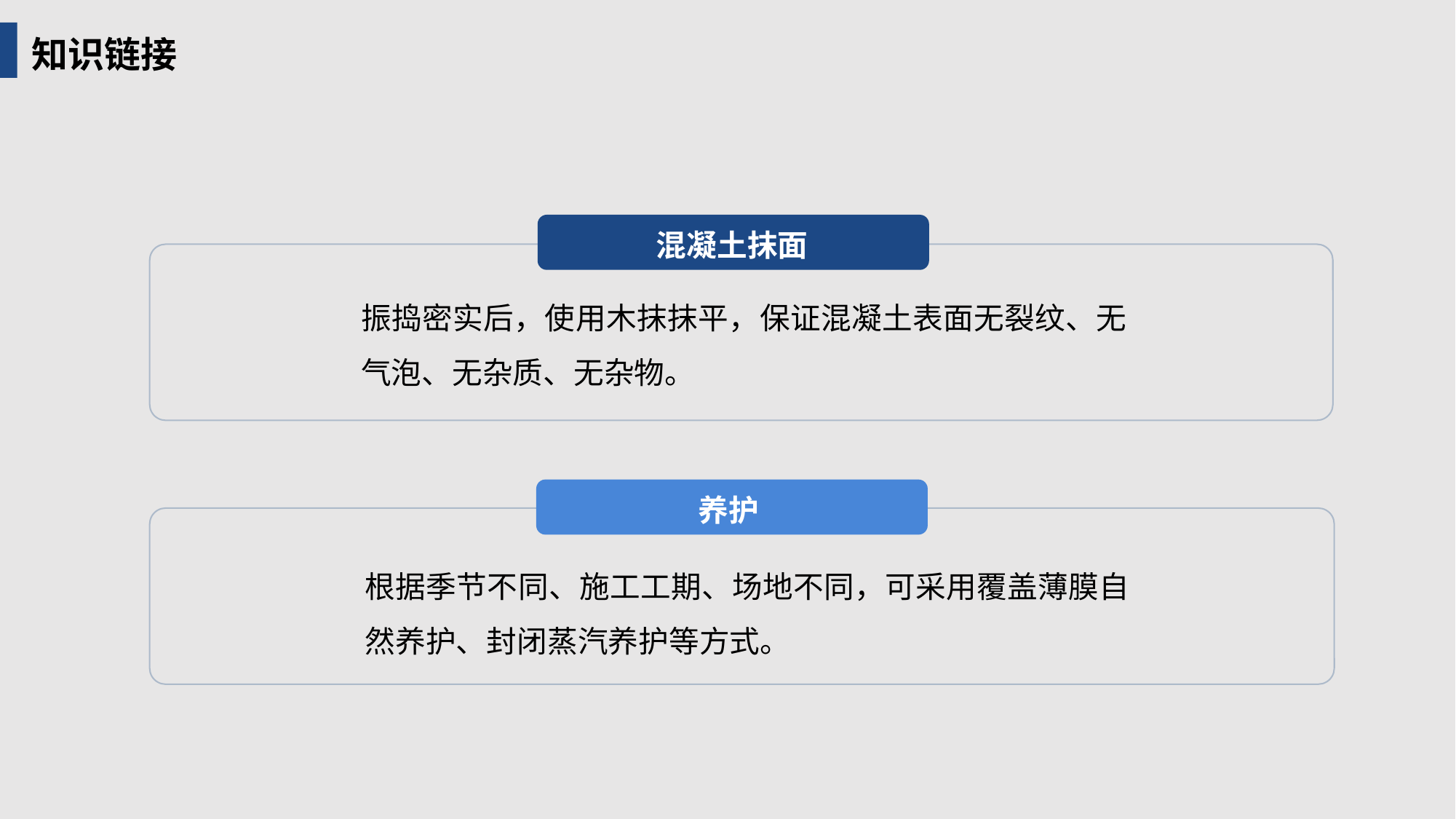

知识链接

混凝土抹面

振捣密实后，使用木抹抹平，保证混凝土表面无裂纹、无气泡、无杂质、无杂物。

养护

根据季节不同、施工工期、场地不同，可采用覆盖薄膜自然养护、封闭蒸汽养护等方式。